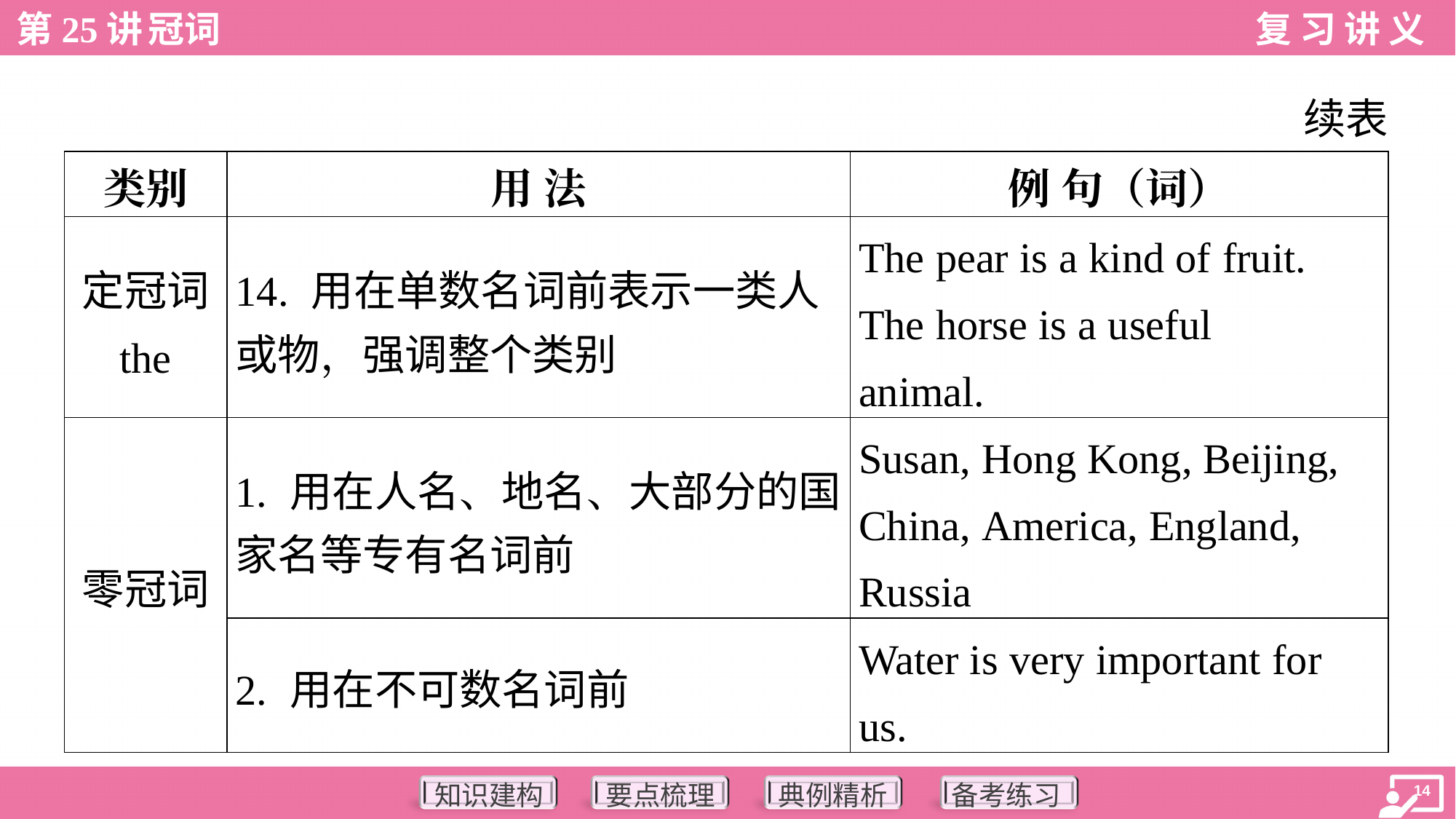

续表
| 类别 | 用 法 | 例 句（词） |
| --- | --- | --- |
| 定冠词 the | 14. 用在单数名词前表示一类人 或物，强调整个类别 | The pear is a kind of fruit. The horse is a useful animal. |
| 零冠词 | 1. 用在人名、地名、大部分的国 家名等专有名词前 | Susan, Hong Kong, Beijing, China, America, England, Russia |
|  | 2. 用在不可数名词前 | Water is very important for us. |